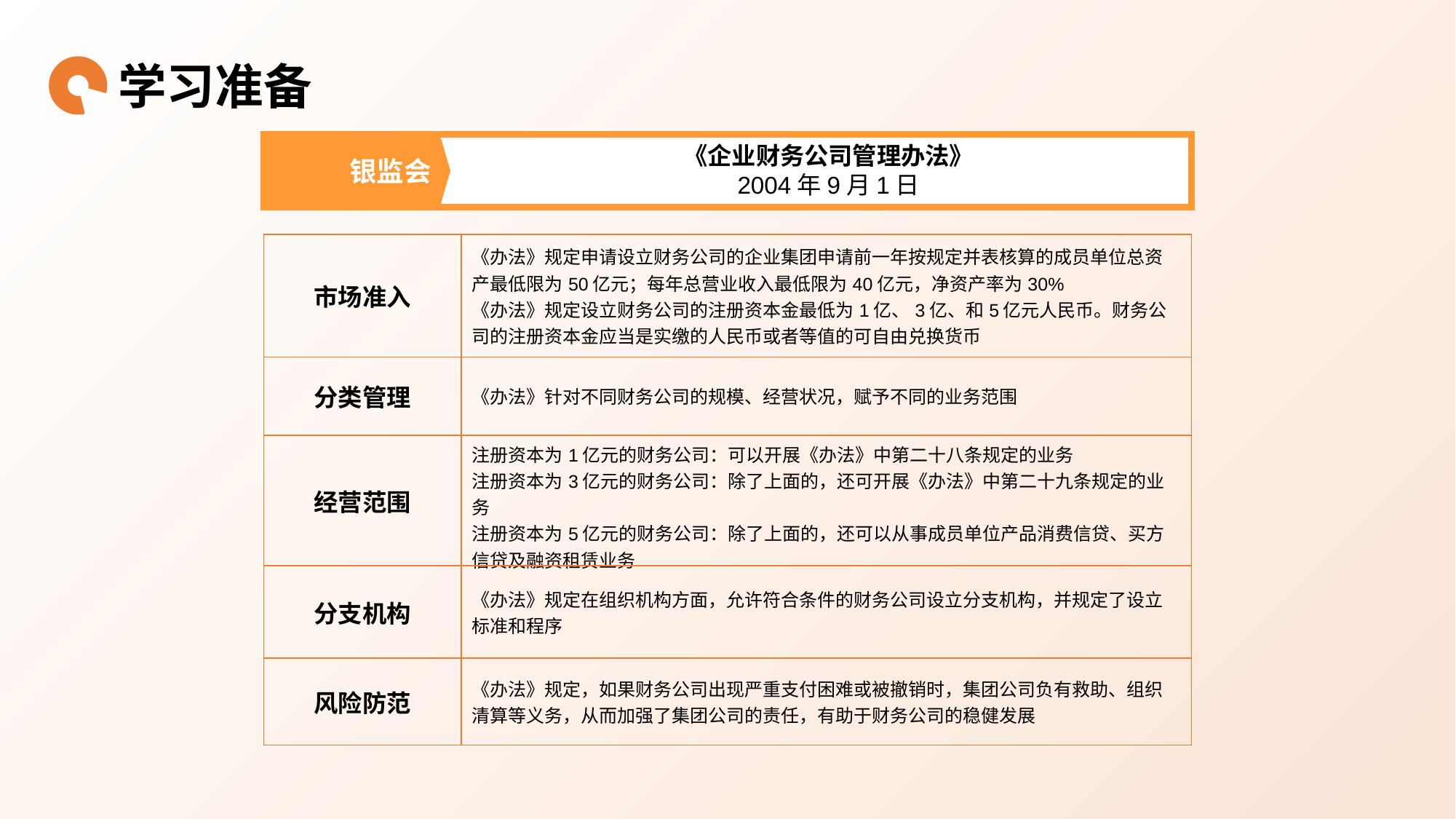

学习准备

银监会
《企业财务公司管理办法》
2004年9月1日
| 市场准入 | 《办法》规定申请设立财务公司的企业集团申请前一年按规定并表核算的成员单位总资产最低限为50亿元；每年总营业收入最低限为40亿元，净资产率为30% 《办法》规定设立财务公司的注册资本金最低为1亿、3亿、和5亿元人民币。财务公司的注册资本金应当是实缴的人民币或者等值的可自由兑换货币 |
| --- | --- |
| 分类管理 | 《办法》针对不同财务公司的规模、经营状况，赋予不同的业务范围 |
| 经营范围 | 注册资本为1亿元的财务公司：可以开展《办法》中第二十八条规定的业务 注册资本为3亿元的财务公司：除了上面的，还可开展《办法》中第二十九条规定的业务 注册资本为5亿元的财务公司：除了上面的，还可以从事成员单位产品消费信贷、买方信贷及融资租赁业务 |
| 分支机构 | 《办法》规定在组织机构方面，允许符合条件的财务公司设立分支机构，并规定了设立标准和程序 |
| 风险防范 | 《办法》规定，如果财务公司出现严重支付困难或被撤销时，集团公司负有救助、组织清算等义务，从而加强了集团公司的责任，有助于财务公司的稳健发展 |